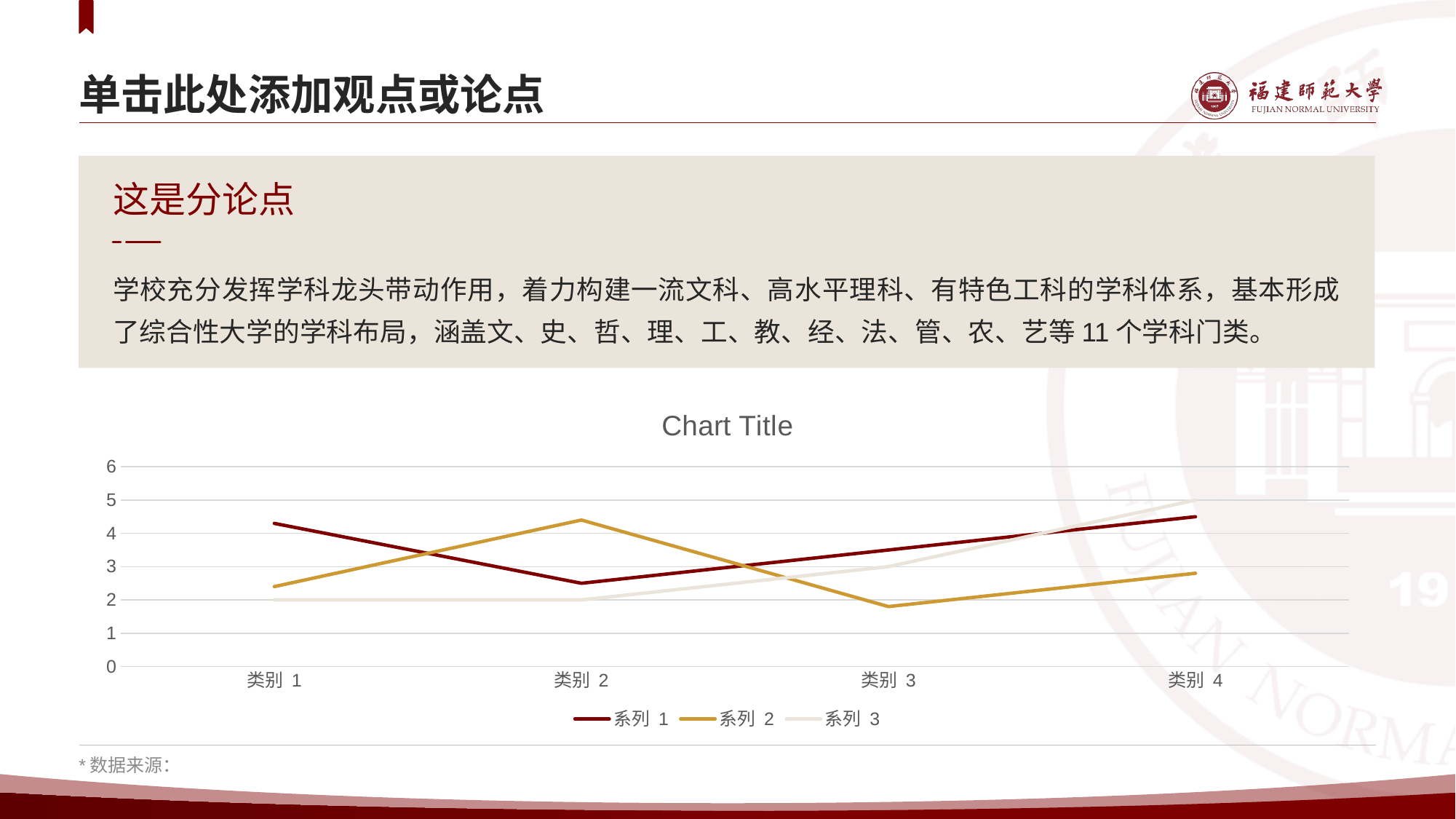

# 单击此处添加观点或论点

这是分论点
学校充分发挥学科龙头带动作用，着力构建一流文科、高水平理科、有特色工科的学科体系，基本形成了综合性大学的学科布局，涵盖文、史、哲、理、工、教、经、法、管、农、艺等11个学科门类。

### Chart:

| Category | 系列 1 | 系列 2 | 系列 3 |
|---|---|---|---|
| 类别 1 | 4.3 | 2.4 | 2.0 |
| 类别 2 | 2.5 | 4.4 | 2.0 |
| 类别 3 | 3.5 | 1.8 | 3.0 |
| 类别 4 | 4.5 | 2.8 | 5.0 |
*数据来源：